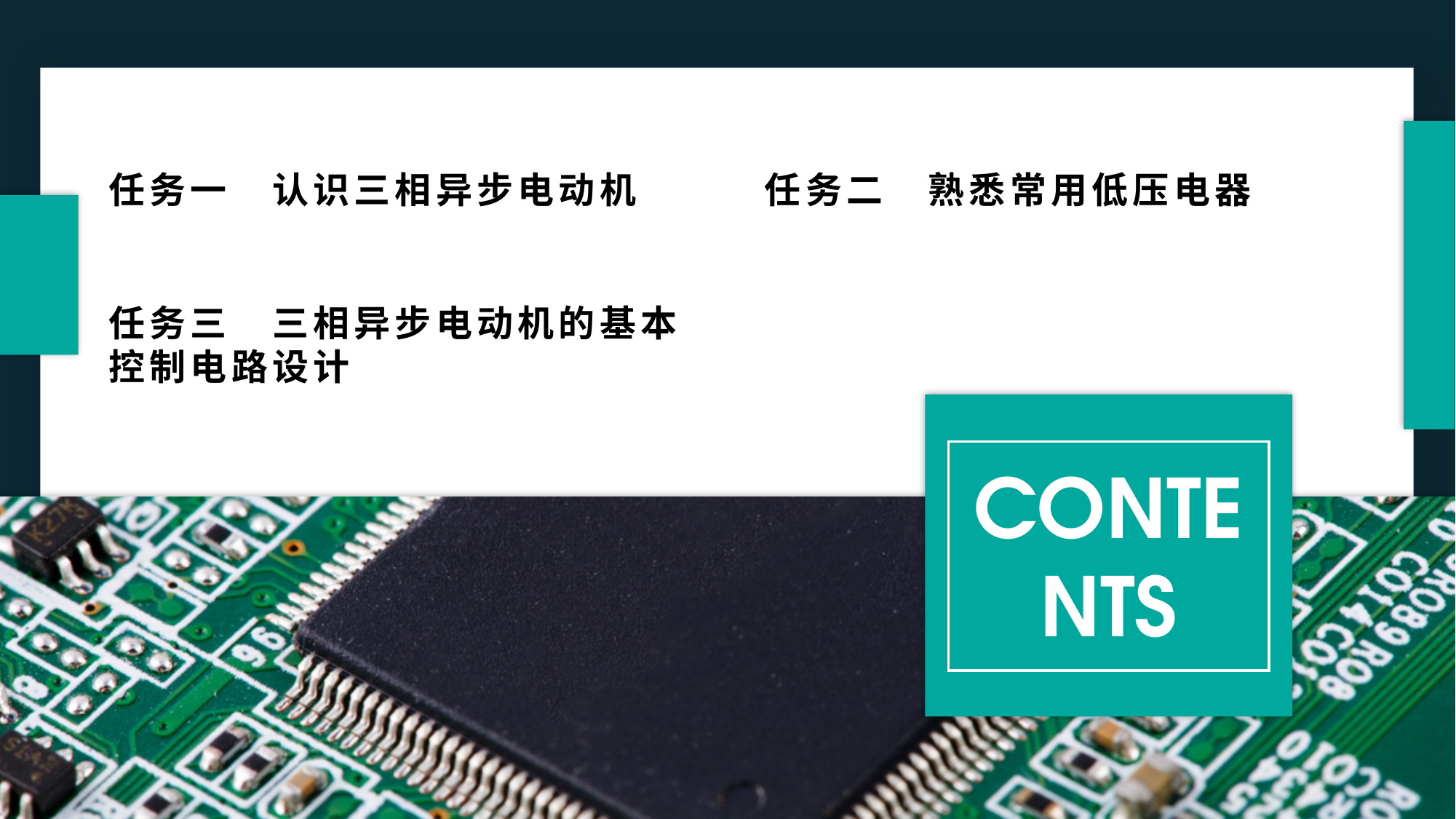

任务一　认识三相异步电动机
任务二　熟悉常用低压电器

任务三　三相异步电动机的基本控制电路设计

CONTENTS